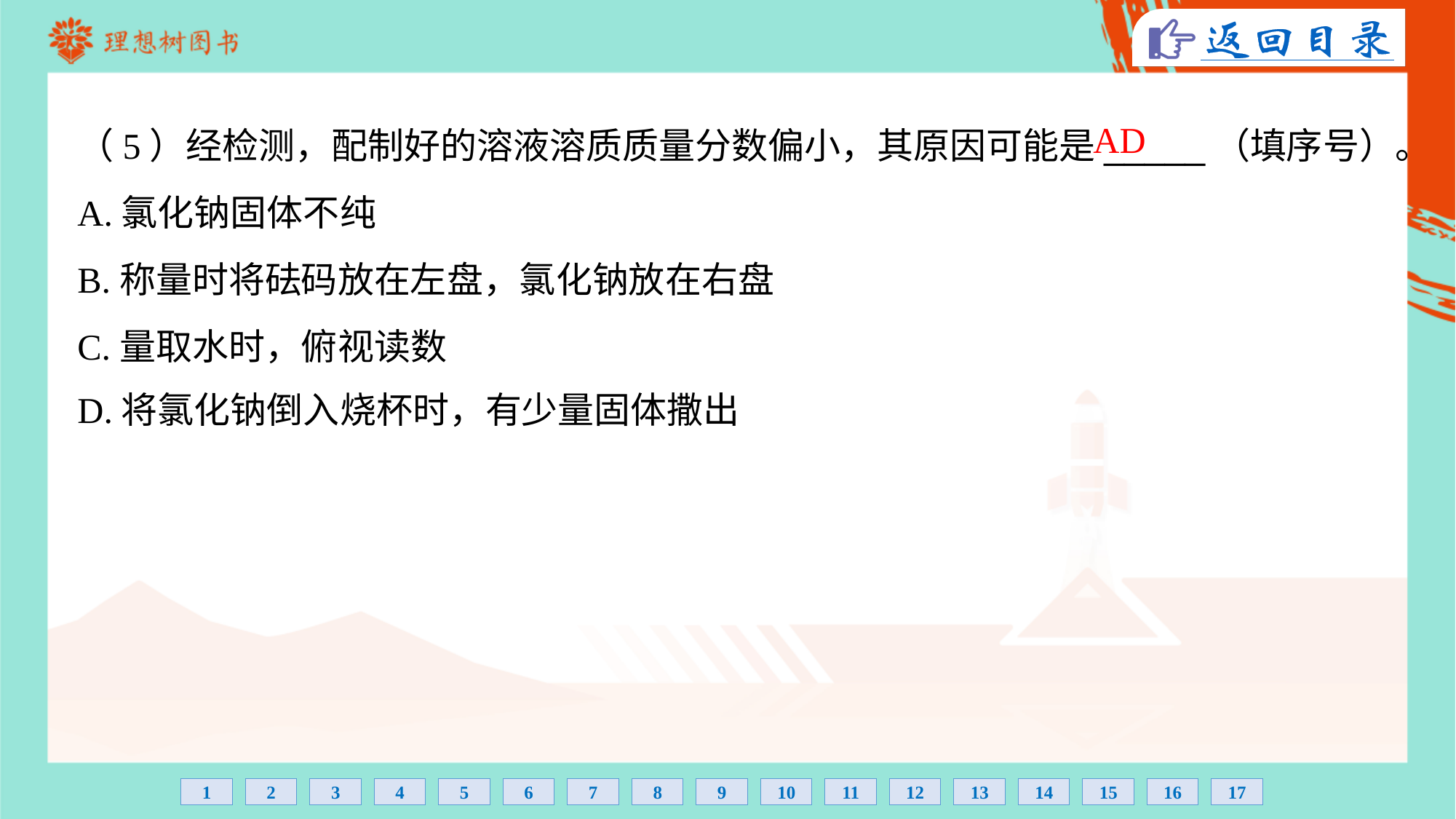

AD
（5）经检测，配制好的溶液溶质质量分数偏小，其原因可能是_____（填序号）。
A.氯化钠固体不纯
B.称量时将砝码放在左盘，氯化钠放在右盘
C.量取水时，俯视读数
D.将氯化钠倒入烧杯时，有少量固体撒出